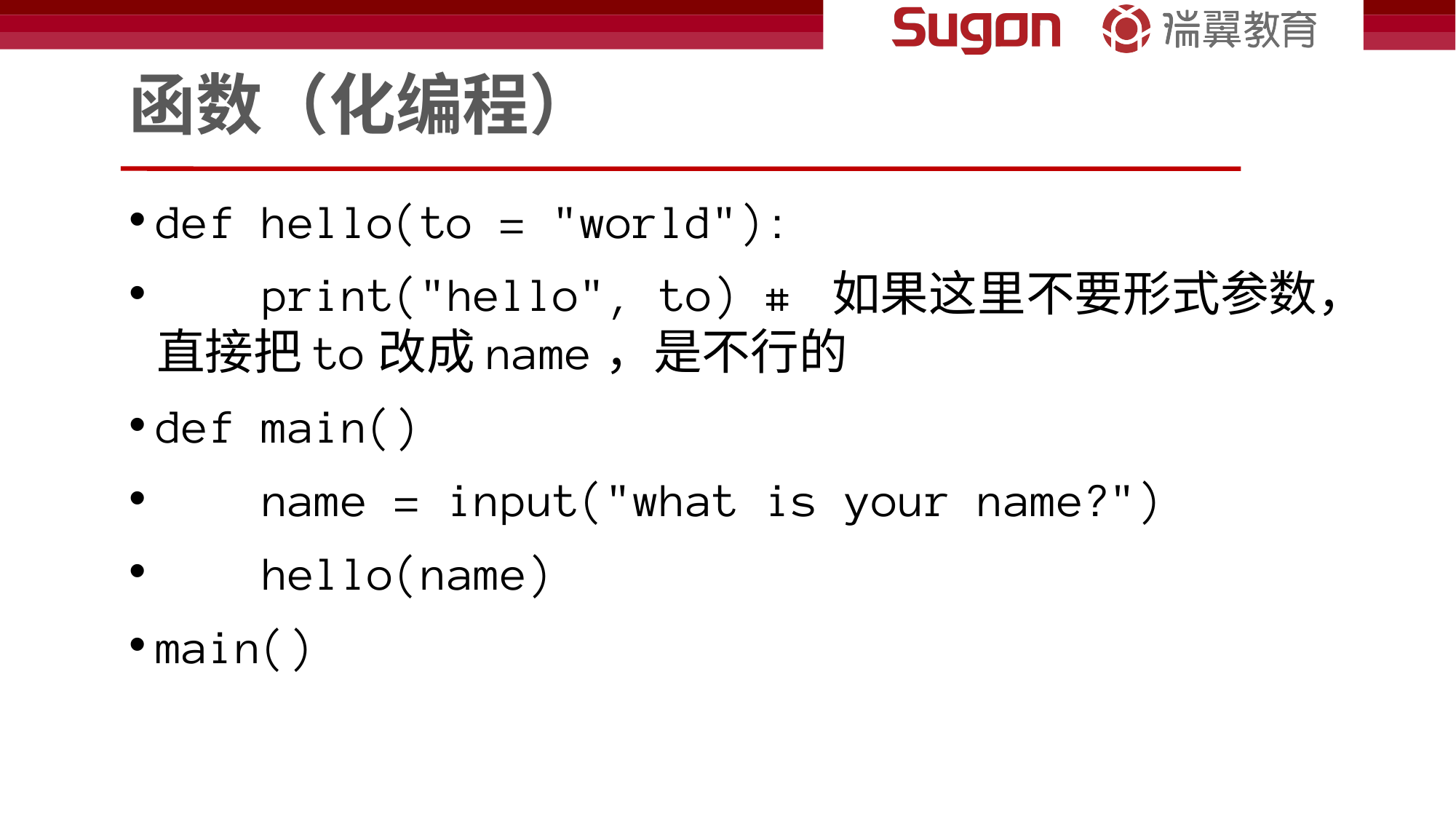

# 函数（化编程）
def hello(to = "world"):
    print("hello", to) # 如果这里不要形式参数，直接把to改成name，是不行的
def main()
    name = input("what is your name?")
    hello(name)
main()